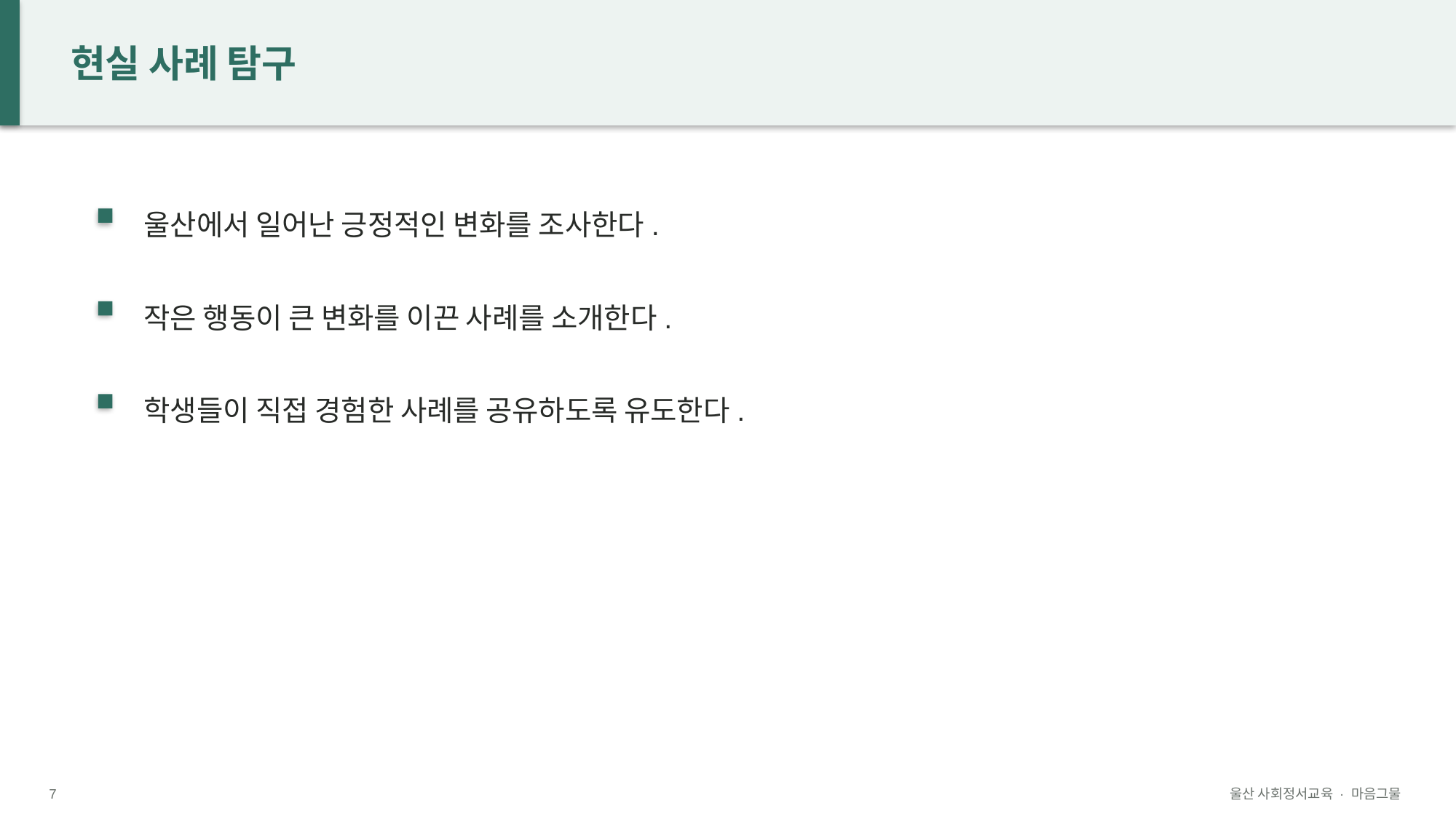

현실 사례 탐구
울산에서 일어난 긍정적인 변화를 조사한다.

작은 행동이 큰 변화를 이끈 사례를 소개한다.

학생들이 직접 경험한 사례를 공유하도록 유도한다.

7
울산 사회정서교육 · 마음그물